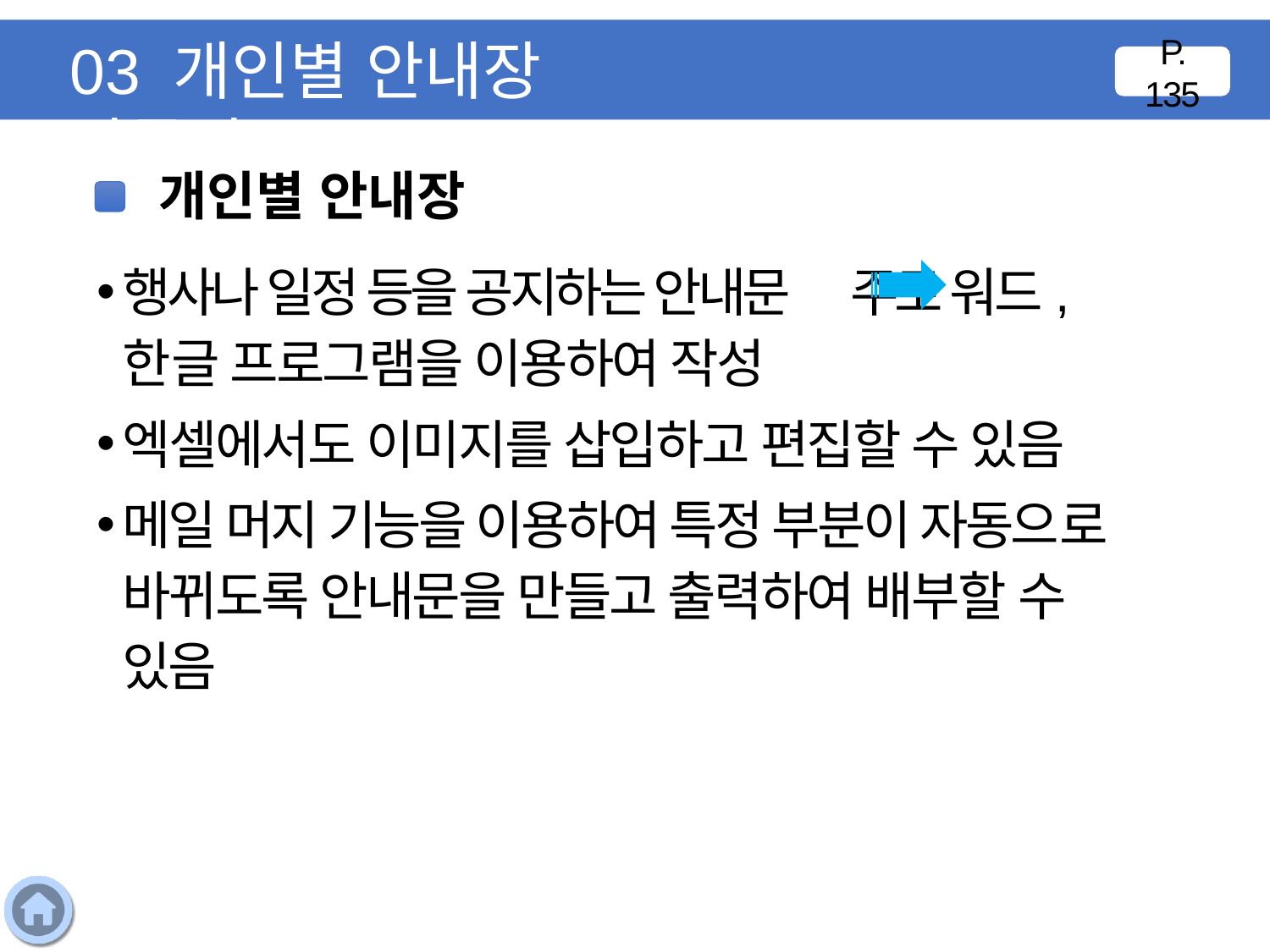

03 개인별 안내장 만들기
P. 135
개인별 안내장

행사나 일정 등을 공지하는 안내문      주로 워드, 한글 프로그램을 이용하여 작성
엑셀에서도 이미지를 삽입하고 편집할 수 있음
메일 머지 기능을 이용하여 특정 부분이 자동으로 바뀌도록 안내문을 만들고 출력하여 배부할 수 있음